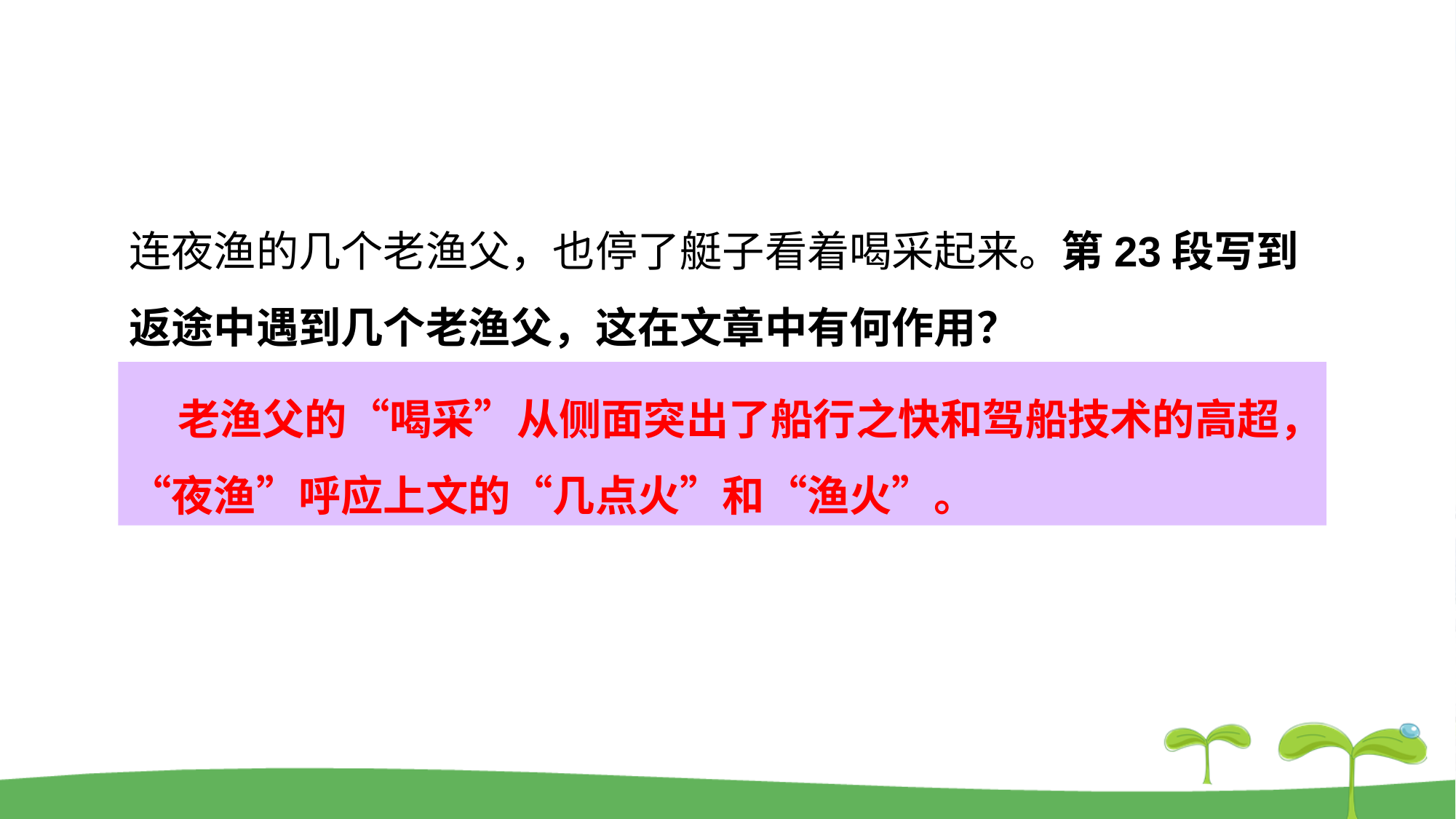

连夜渔的几个老渔父，也停了艇子看着喝采起来。第23段写到返途中遇到几个老渔父，这在文章中有何作用？
    老渔父的“喝采”从侧面突出了船行之快和驾船技术的高超，“夜渔”呼应上文的“几点火”和“渔火”。